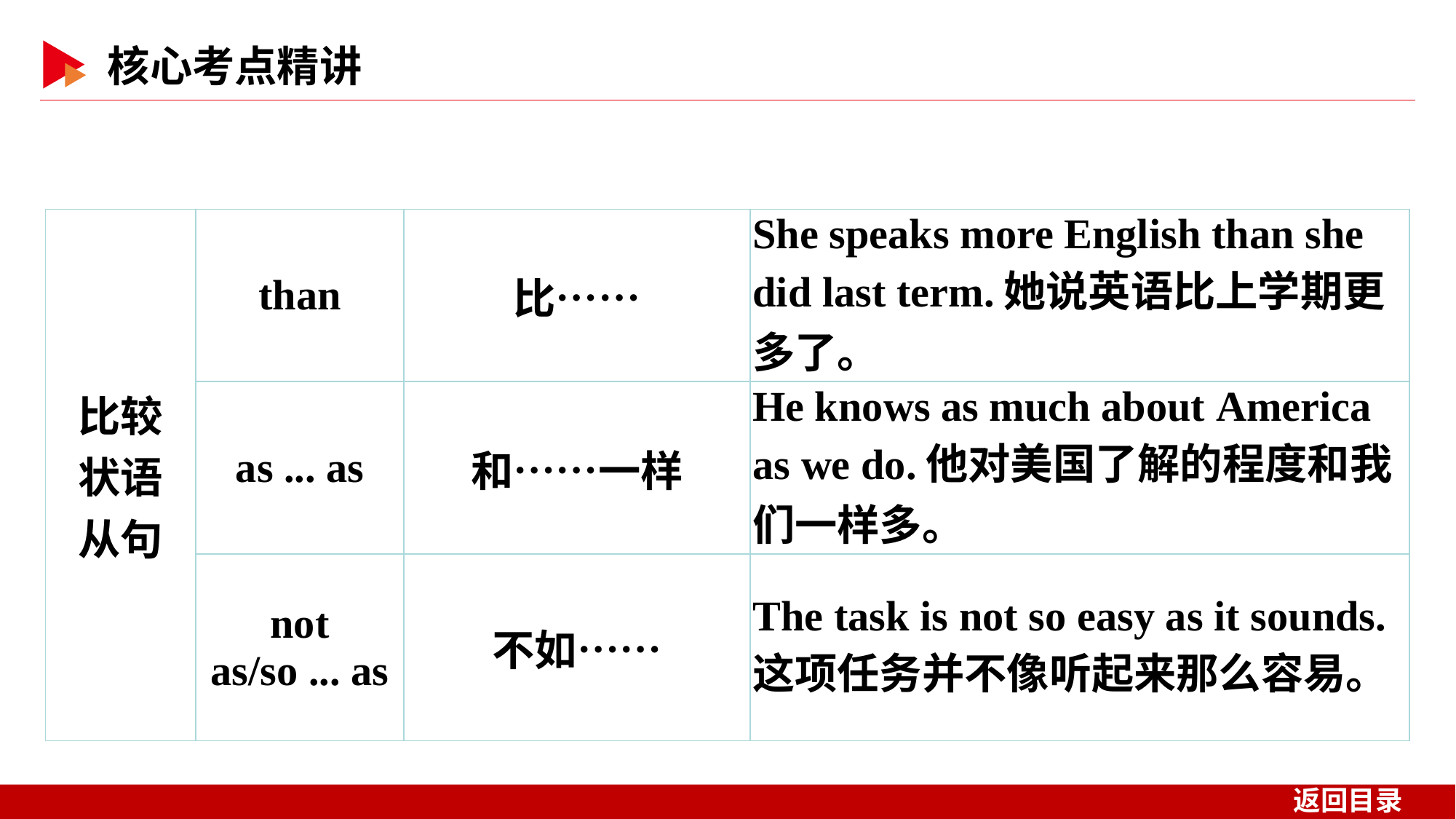

| 比较 状语 从句 | than | 比…… |  | She speaks more English than she did last term.她说英语比上学期更多了。 |
| --- | --- | --- | --- | --- |
|  | as ... as | 和……一样 |  | He knows as much about America as we do.他对美国了解的程度和我们一样多。 |
|  | not as/so ... as | 不如…… |  | The task is not so easy as it sounds.这项任务并不像听起来那么容易。 |